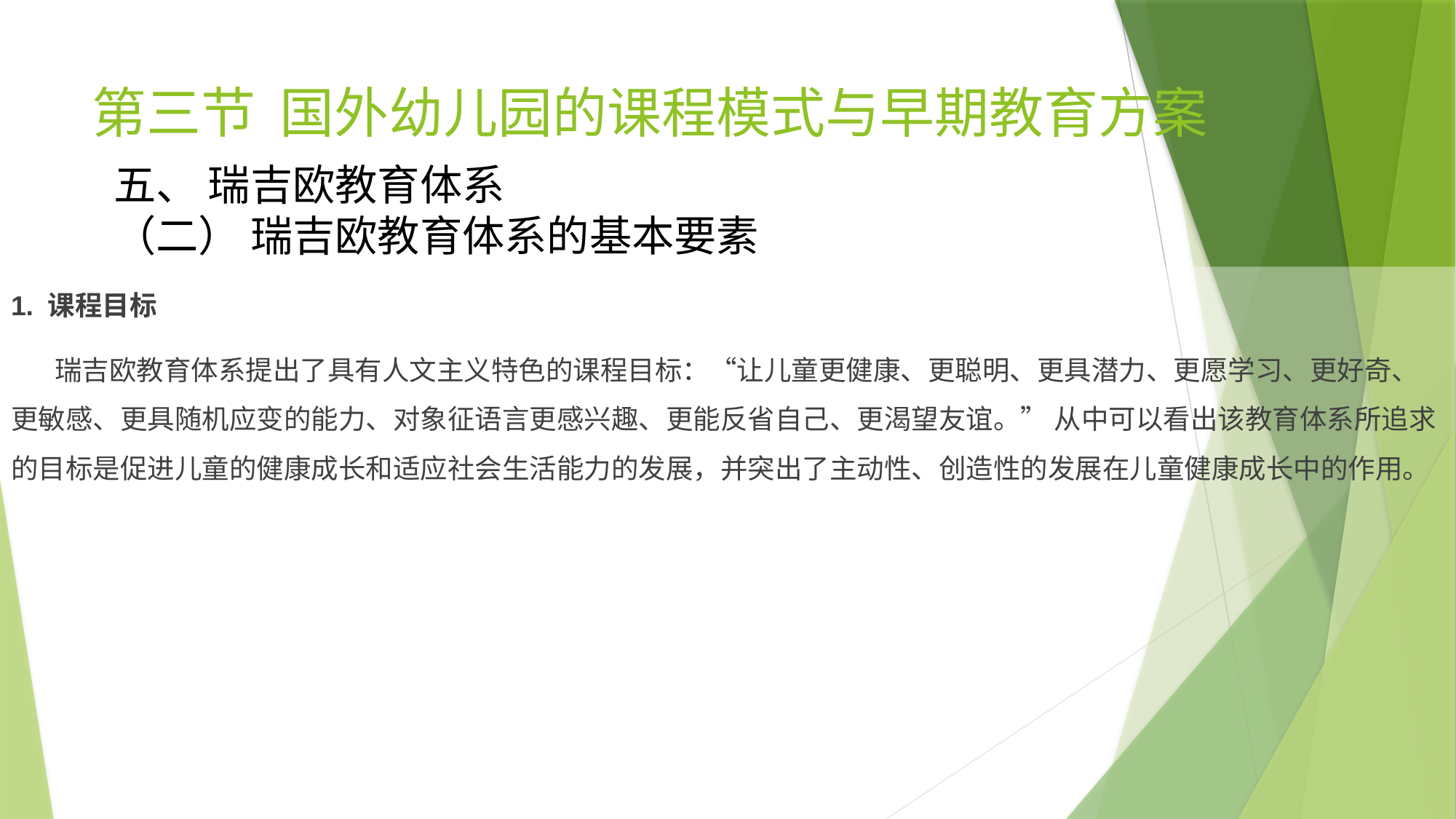

# 第三节  国外幼儿园的课程模式与早期教育方案
五、 瑞吉欧教育体系
（二） 瑞吉欧教育体系的基本要素
1. 课程目标
      瑞吉欧教育体系提出了具有人文主义特色的课程目标：“让儿童更健康、更聪明、更具潜力、更愿学习、更好奇、更敏感、更具随机应变的能力、对象征语言更感兴趣、更能反省自己、更渴望友谊。” 从中可以看出该教育体系所追求的目标是促进儿童的健康成长和适应社会生活能力的发展，并突出了主动性、创造性的发展在儿童健康成长中的作用。